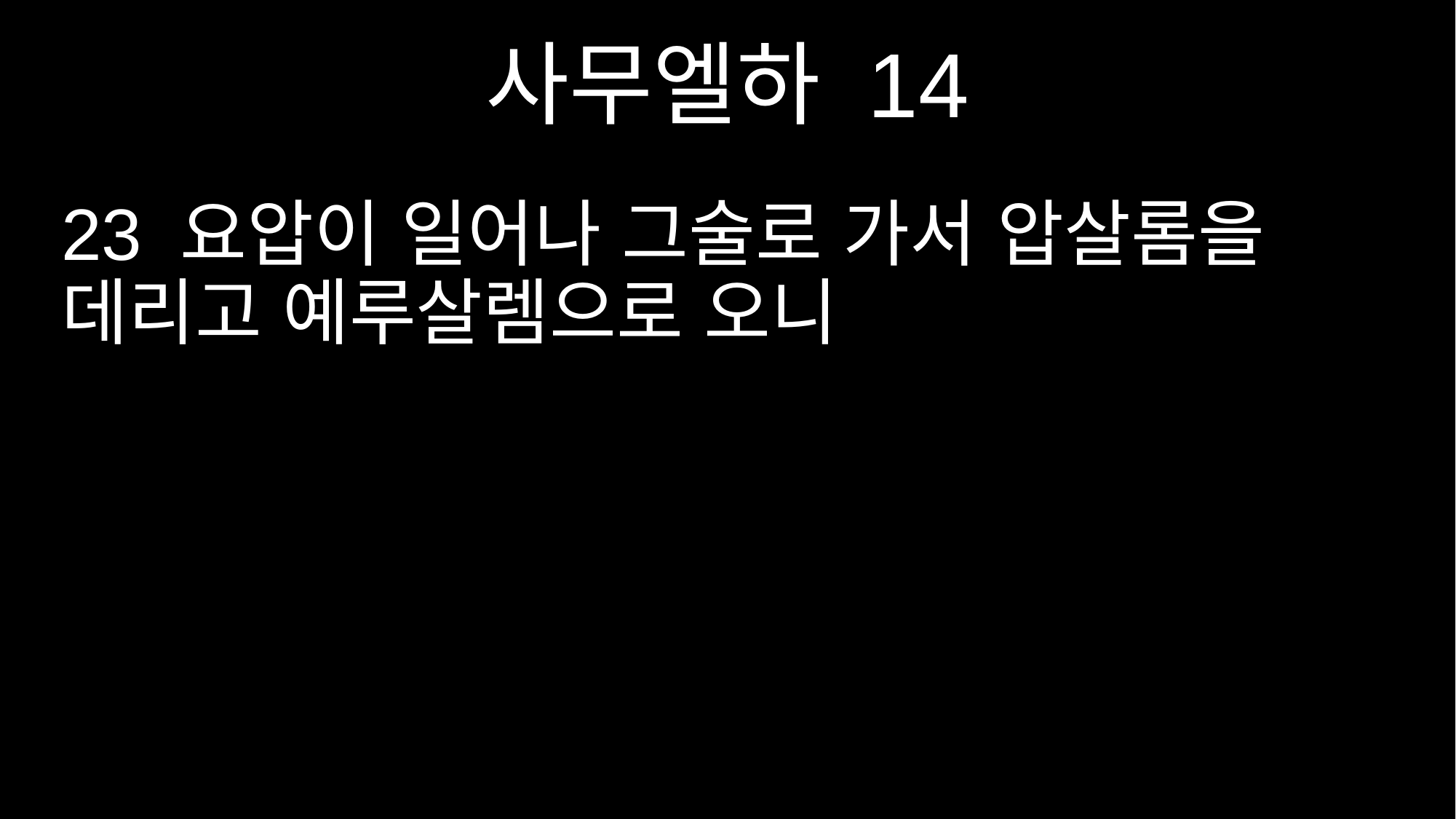

사무엘하 14
23 요압이 일어나 그술로 가서 압살롬을 데리고 예루살렘으로 오니